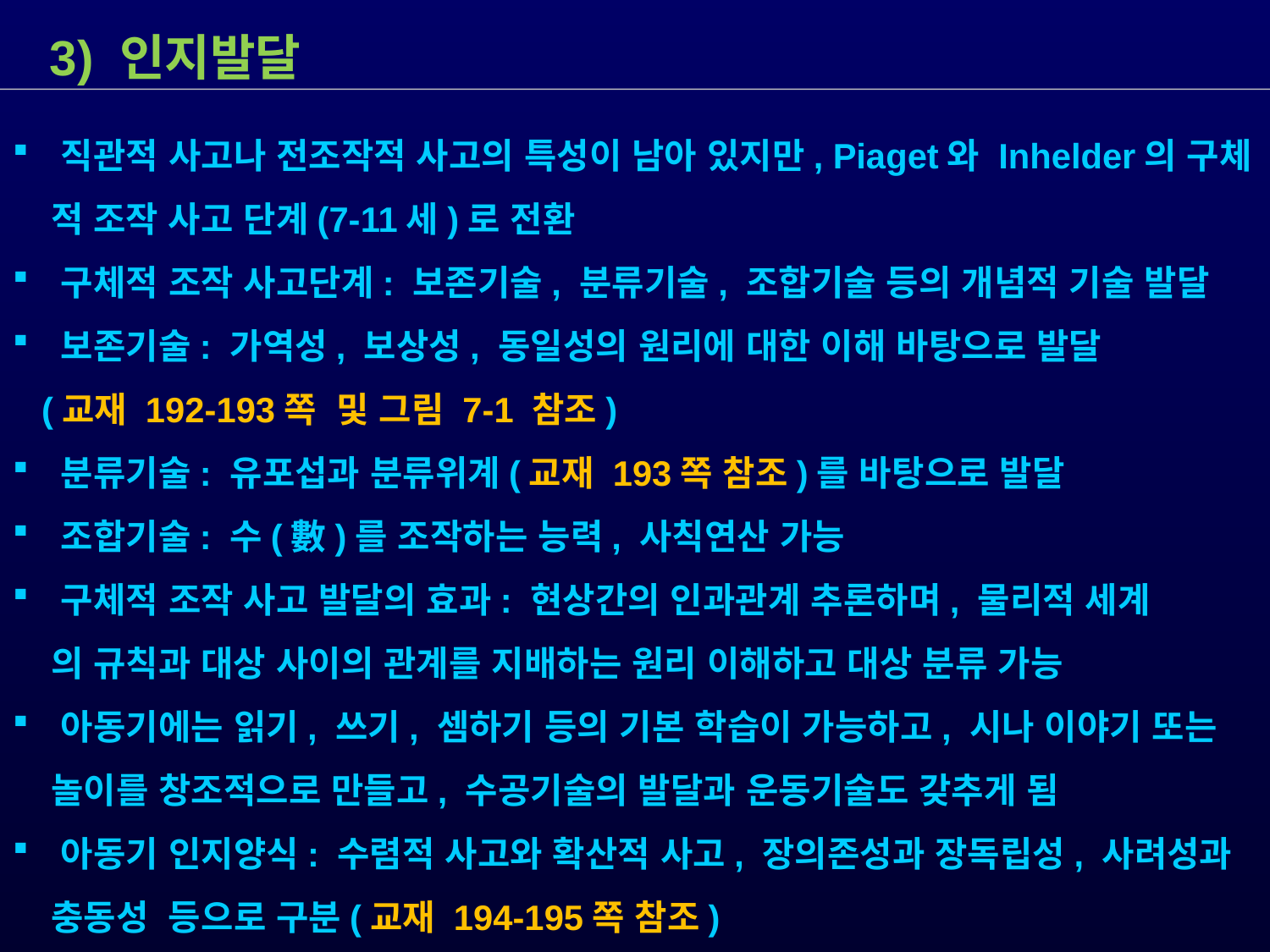

3) 인지발달

 직관적 사고나 전조작적 사고의 특성이 남아 있지만, Piaget와 Inhelder의 구체
   적 조작 사고 단계(7-11세)로 전환
 구체적 조작 사고단계: 보존기술, 분류기술, 조합기술 등의 개념적 기술 발달
 보존기술: 가역성, 보상성, 동일성의 원리에 대한 이해 바탕으로 발달
   (교재 192-193쪽  및 그림 7-1 참조)
 분류기술: 유포섭과 분류위계(교재 193쪽 참조)를 바탕으로 발달
 조합기술: 수(數)를 조작하는 능력, 사칙연산 가능
 구체적 조작 사고 발달의 효과: 현상간의 인과관계 추론하며, 물리적 세계
   의 규칙과 대상 사이의 관계를 지배하는 원리 이해하고 대상 분류 가능
 아동기에는 읽기, 쓰기, 셈하기 등의 기본 학습이 가능하고, 시나 이야기 또는
   놀이를 창조적으로 만들고, 수공기술의 발달과 운동기술도 갖추게 됨
 아동기 인지양식: 수렴적 사고와 확산적 사고, 장의존성과 장독립성, 사려성과
   충동성  등으로 구분(교재 194-195쪽 참조)